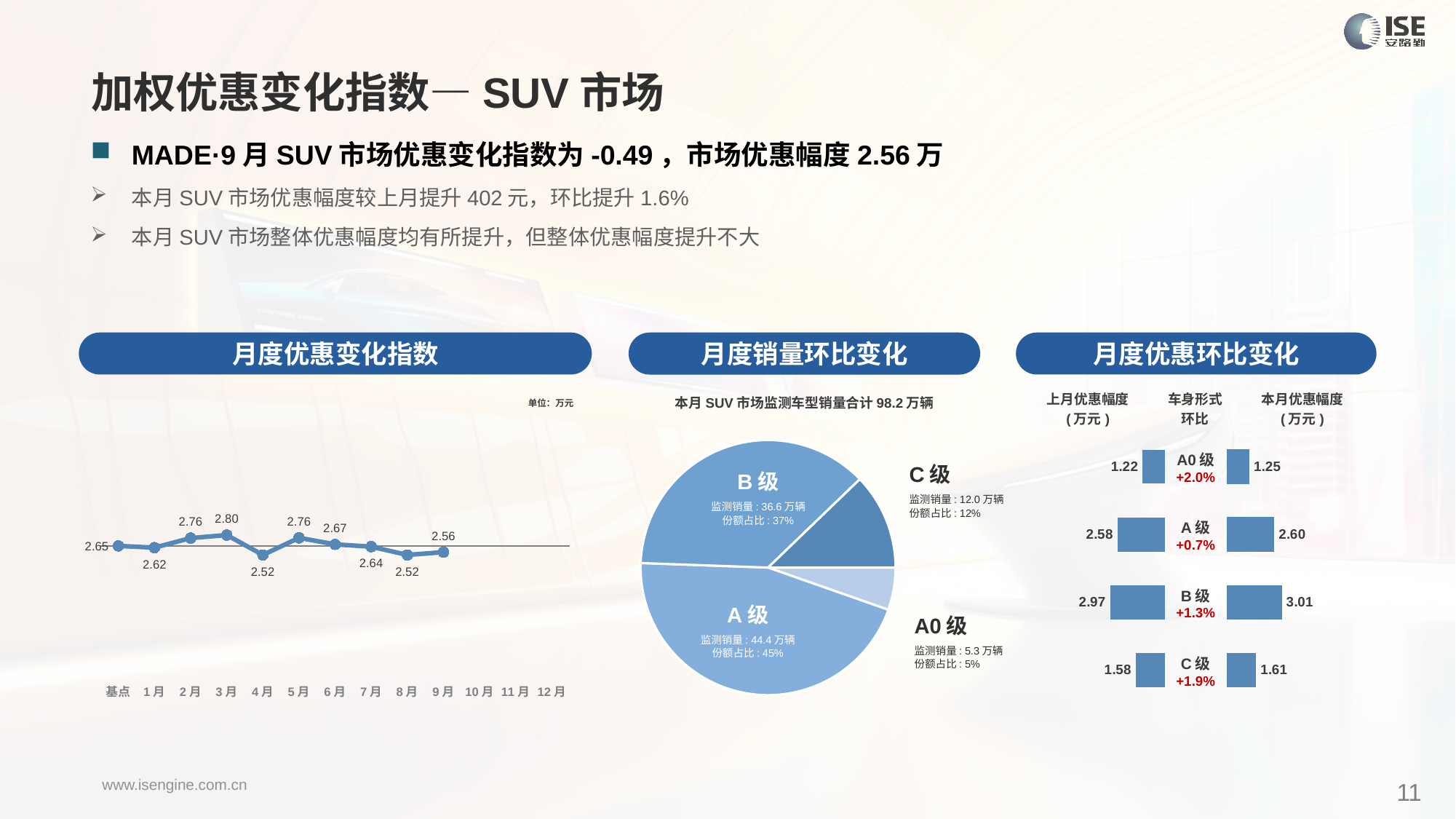

加权优惠变化指数—SUV市场
MADE·9月SUV市场优惠变化指数为-0.49，市场优惠幅度2.56万
本月SUV市场优惠幅度较上月提升402元，环比提升1.6%
本月SUV市场整体优惠幅度均有所提升，但整体优惠幅度提升不大

月度优惠变化指数

月度优惠环比变化

月度销量环比变化

本月SUV市场监测车型销量合计98.2万辆

### Chart

| Category | 细分市场 |
|---|---|
| A0级 | 52780.0 |
| A级 | 443878.0 |
| B级 | 365627.0 |
| C级 | 119785.0 |
C级
监测销量: 12.0万辆
份额占比: 12%
B级
监测销量: 26.0万辆
份额占比: 34%
B级
监测销量: 36.6万辆
份额占比: 37%
A级
监测销量: 38.8万辆
份额占比: 50%
A级
监测销量: 44.4万辆
份额占比: 45%
A0级
监测销量: 5.3万辆
份额占比: 5%

### Chart

| Category | Y2024 |
|---|---|
| 基点 | 0.0 |
| 1月 | -0.13592428747009838 |
| 2月 | 0.61 |
| 3月 | 0.85 |
| 4月 | -0.71 |
| 5月 | 0.63 |
| 6月 | 0.12 |
| 7月 | -0.06 |
| 8月 | -0.71 |
| 9月 | -0.49 |
| 10月 | None |
| 11月 | None |
| 12月 | None |
| 上月优惠幅度 (万元) | 车身形式 环比 | 本月优惠幅度 (万元) |
| --- | --- | --- |
单位：万元
| A0级 +2.0% |
| --- |
| A级 +0.7% |
| B级 +1.3% |
| C级 +1.9% |

### Chart

| Category | 优惠幅度 |
|---|---|
| A0 | 1.22 |
| A | 2.58 |
| B | 2.97 |
| C | 1.58 |

### Chart

| Category | 优惠幅度 |
|---|---|
| A0 | 1.2459560439560449 |
| A | 2.5988124664885377 |
| B | 3.008575433433522 |
| C | 1.6116358475602124 |
11